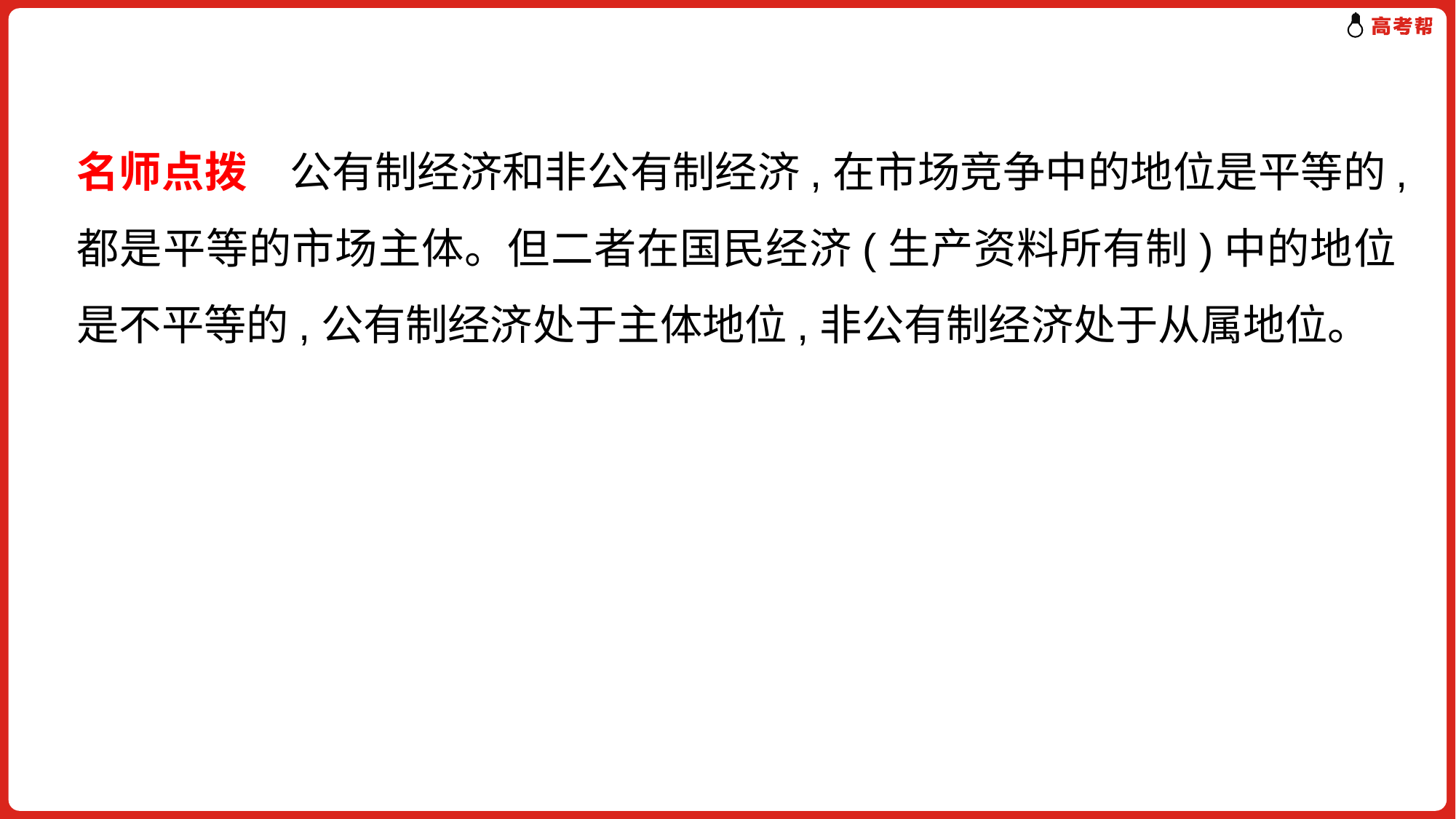

名师点拨　公有制经济和非公有制经济,在市场竞争中的地位是平等的,都是平等的市场主体。但二者在国民经济(生产资料所有制)中的地位是不平等的,公有制经济处于主体地位,非公有制经济处于从属地位。